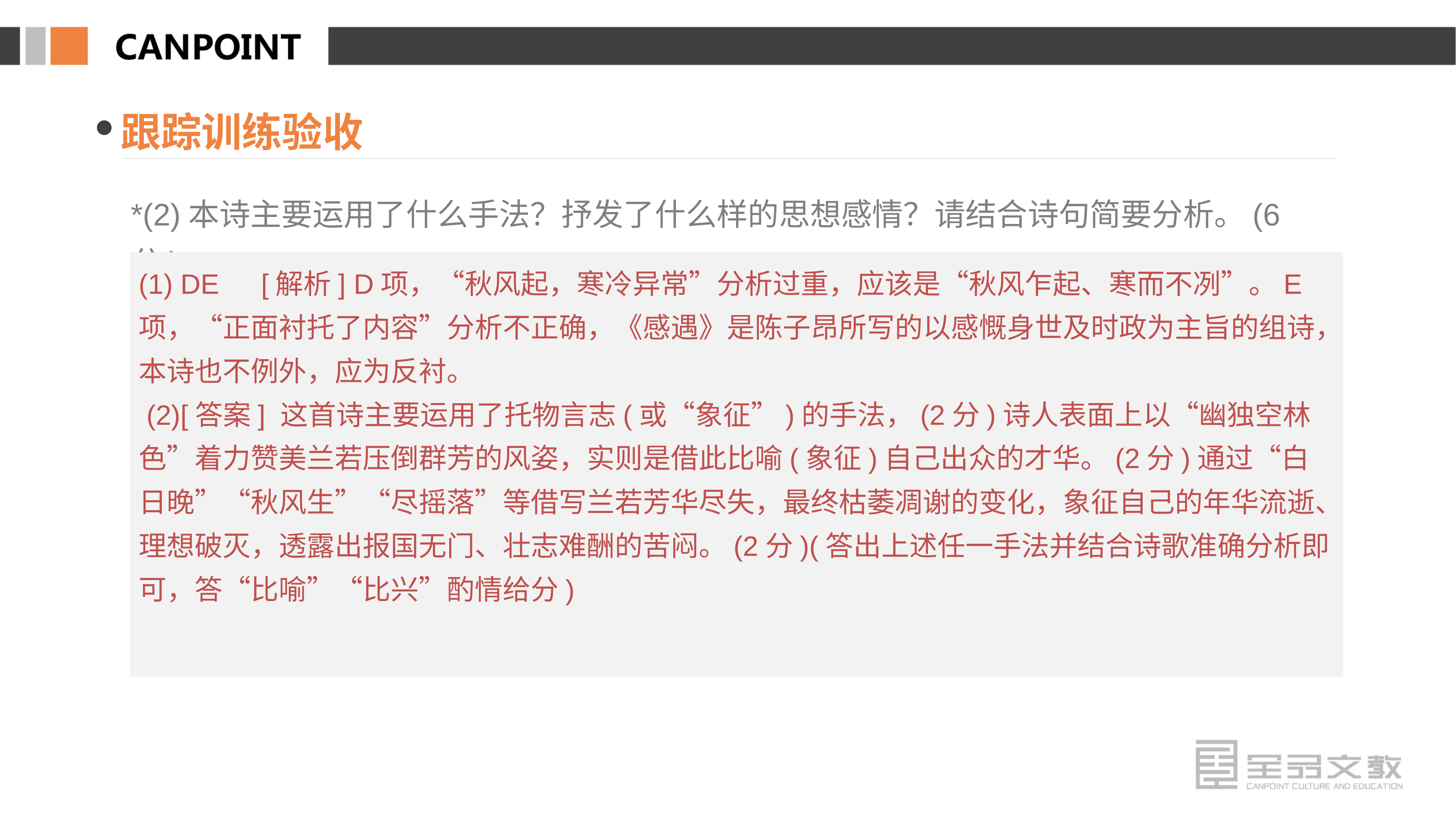

跟踪训练验收

*(2)本诗主要运用了什么手法？抒发了什么样的思想感情？请结合诗句简要分析。(6分)

(1) DE　[解析] D项，“秋风起，寒冷异常”分析过重，应该是“秋风乍起、寒而不冽”。E项，“正面衬托了内容”分析不正确，《感遇》是陈子昂所写的以感慨身世及时政为主旨的组诗，本诗也不例外，应为反衬。
 (2)[答案] 这首诗主要运用了托物言志(或“象征”)的手法，(2分)诗人表面上以“幽独空林色”着力赞美兰若压倒群芳的风姿，实则是借此比喻(象征)自己出众的才华。(2分)通过“白日晚”“秋风生”“尽摇落”等借写兰若芳华尽失，最终枯萎凋谢的变化，象征自己的年华流逝、理想破灭，透露出报国无门、壮志难酬的苦闷。(2分)(答出上述任一手法并结合诗歌准确分析即可，答“比喻”“比兴”酌情给分)